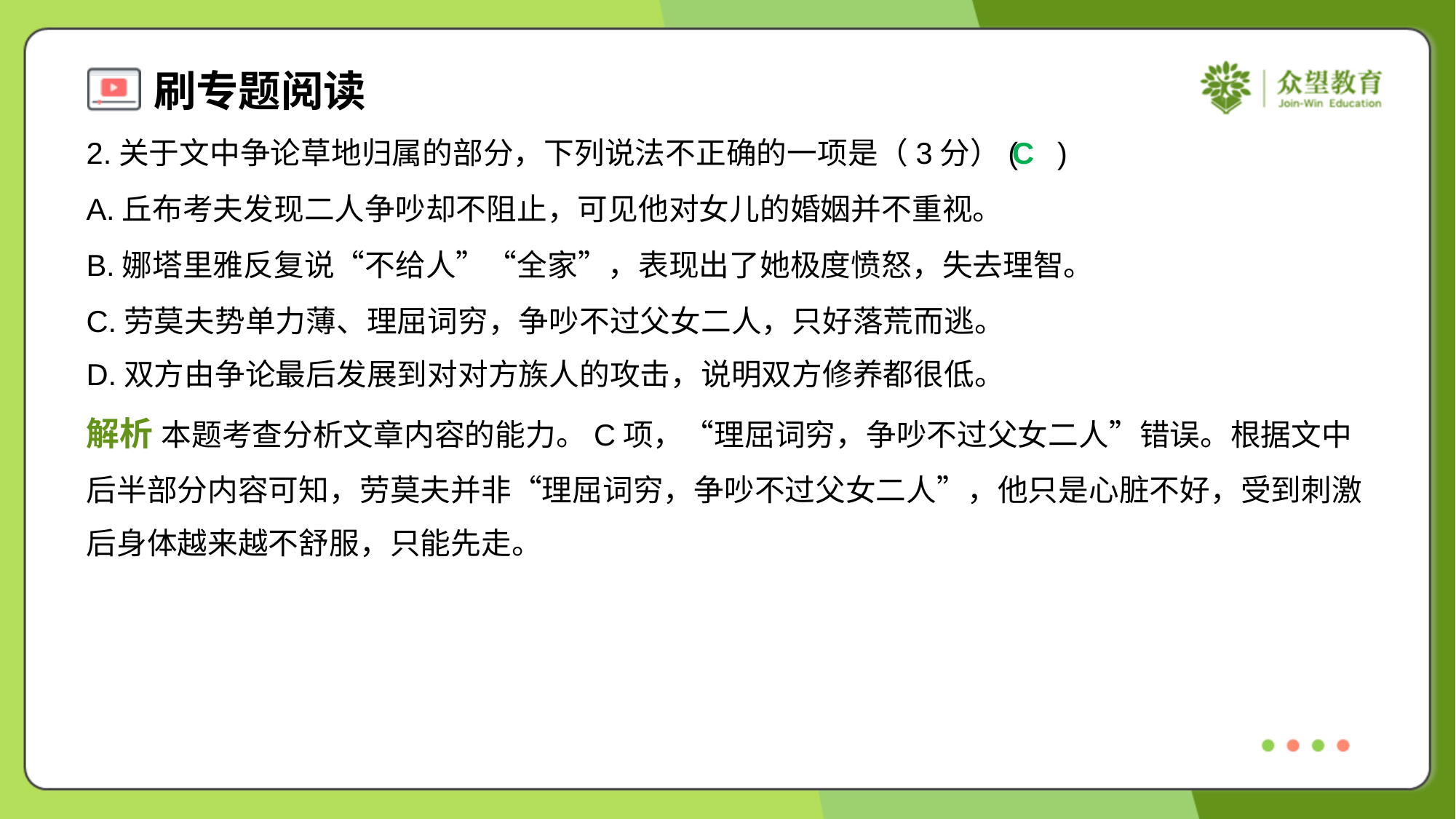

2.关于文中争论草地归属的部分，下列说法不正确的一项是（3分）(     )
C
A.丘布考夫发现二人争吵却不阻止，可见他对女儿的婚姻并不重视。
B.娜塔里雅反复说“不给人”“全家”，表现出了她极度愤怒，失去理智。
C.劳莫夫势单力薄、理屈词穷，争吵不过父女二人，只好落荒而逃。
D.双方由争论最后发展到对对方族人的攻击，说明双方修养都很低。
解析 本题考查分析文章内容的能力。C项，“理屈词穷，争吵不过父女二人”错误。根据文中
后半部分内容可知，劳莫夫并非“理屈词穷，争吵不过父女二人”，他只是心脏不好，受到刺激
后身体越来越不舒服，只能先走。